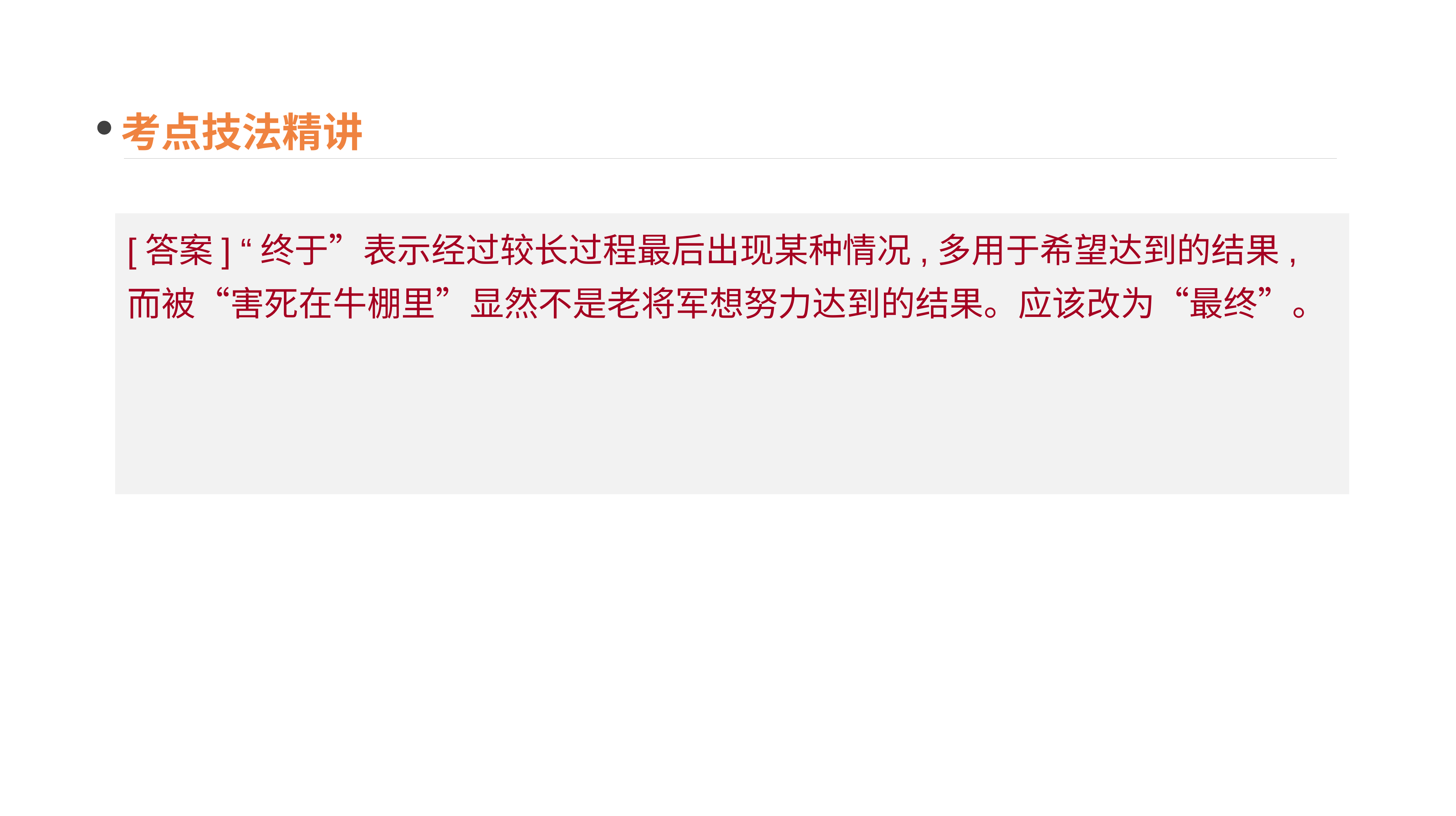

考点技法精讲

[答案] “终于”表示经过较长过程最后出现某种情况,多用于希望达到的结果,而被“害死在牛棚里”显然不是老将军想努力达到的结果。应该改为“最终”。